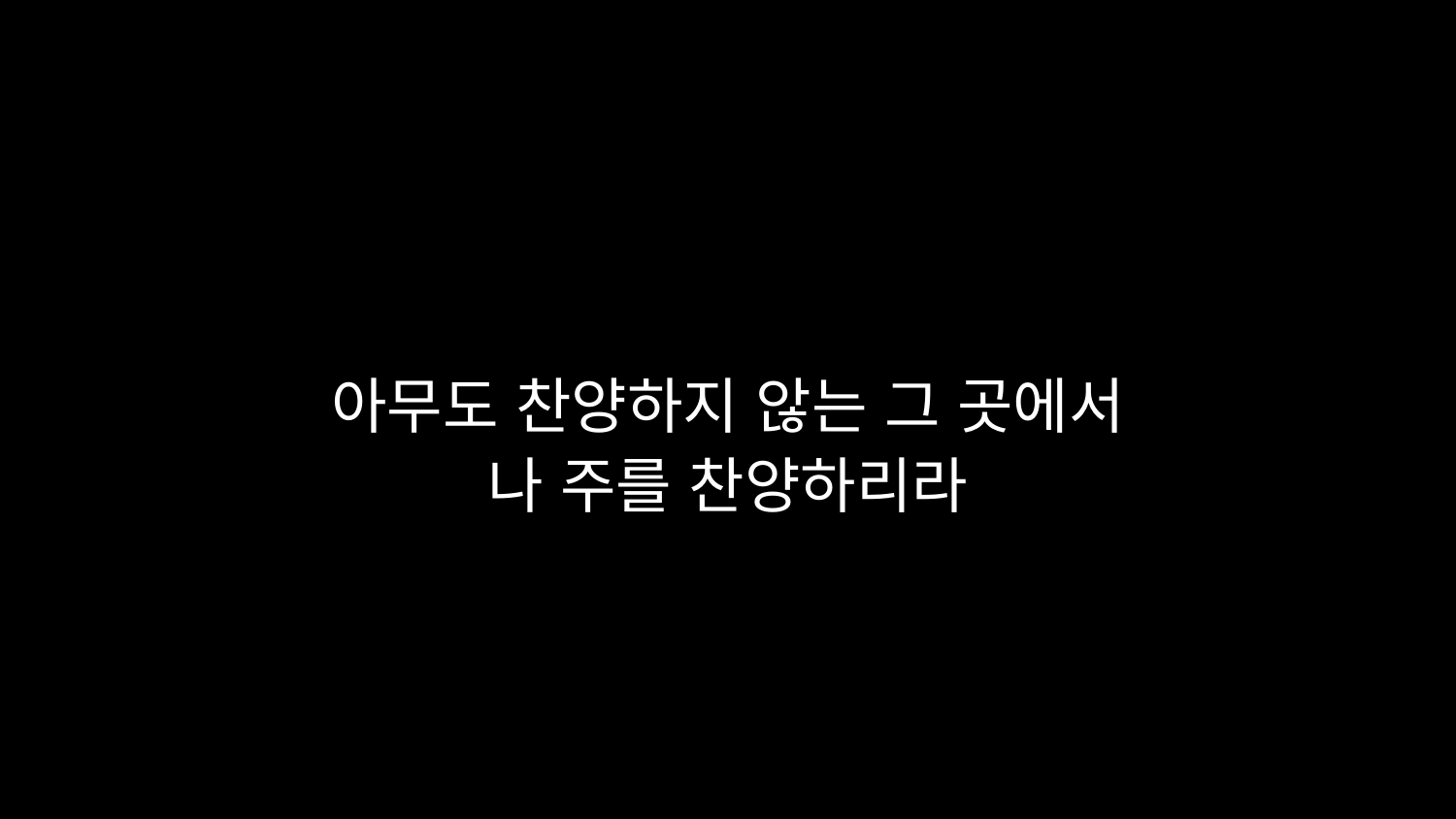

# 아무도 찬양하지 않는 그 곳에서 나 주를 찬양하리라